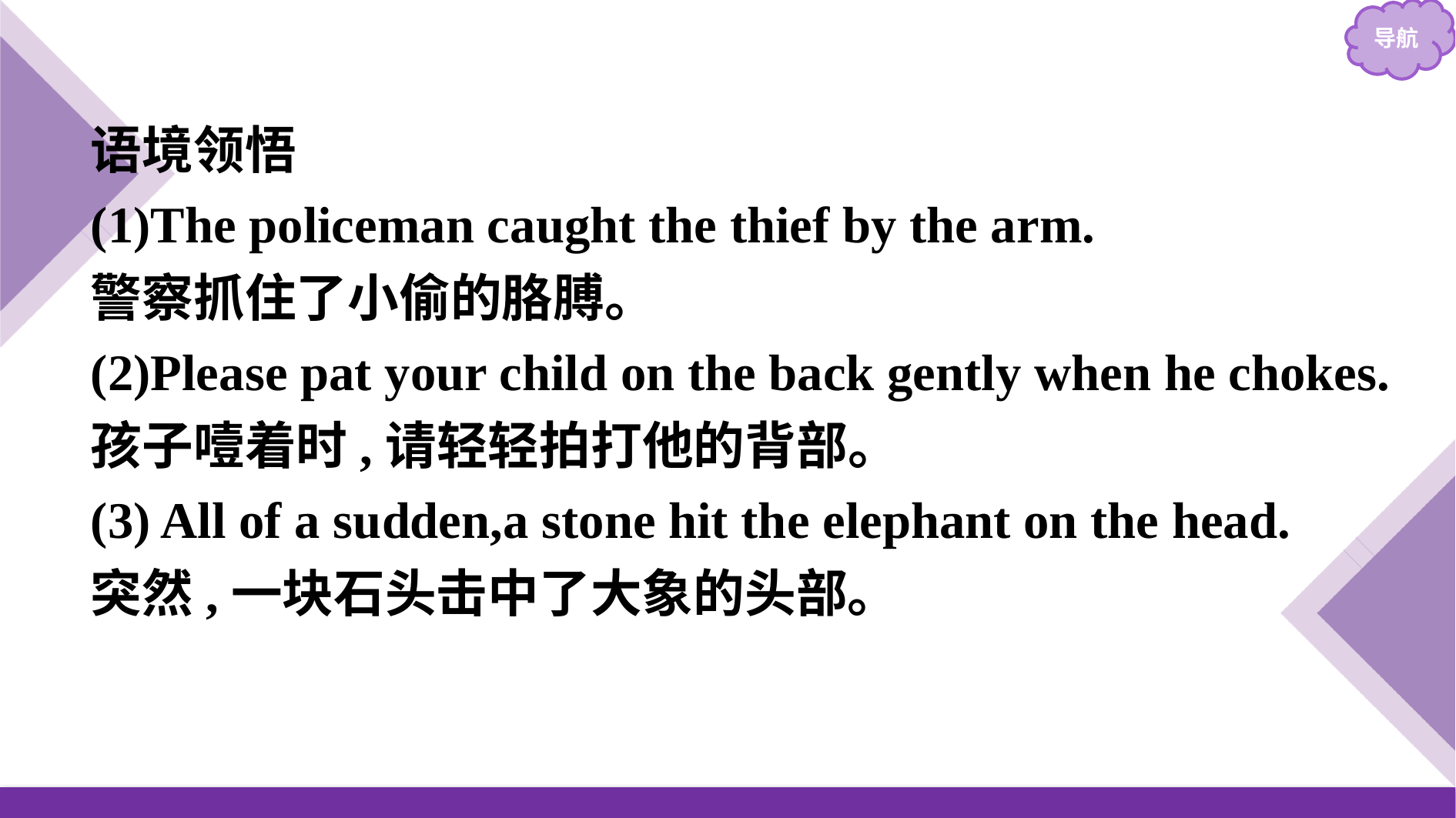

语境领悟
(1)The policeman caught the thief by the arm.
警察抓住了小偷的胳膊。
(2)Please pat your child on the back gently when he chokes.
孩子噎着时,请轻轻拍打他的背部。
(3) All of a sudden,a stone hit the elephant on the head.
突然,一块石头击中了大象的头部。